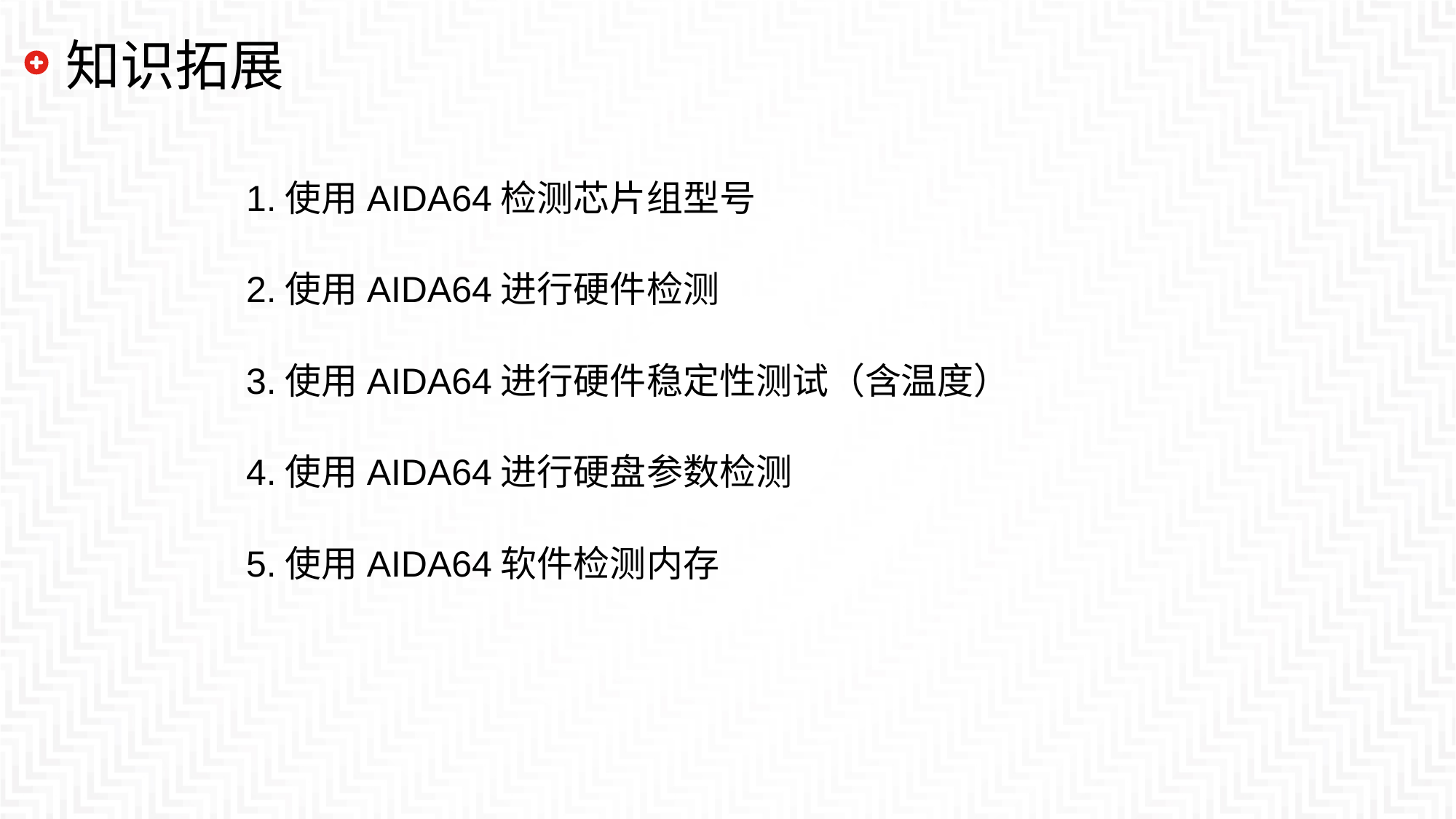

# 知识拓展
1.使用AIDA64检测芯片组型号
2.使用AIDA64进行硬件检测
3.使用AIDA64进行硬件稳定性测试（含温度）
4.使用AIDA64进行硬盘参数检测
5.使用AIDA64软件检测内存